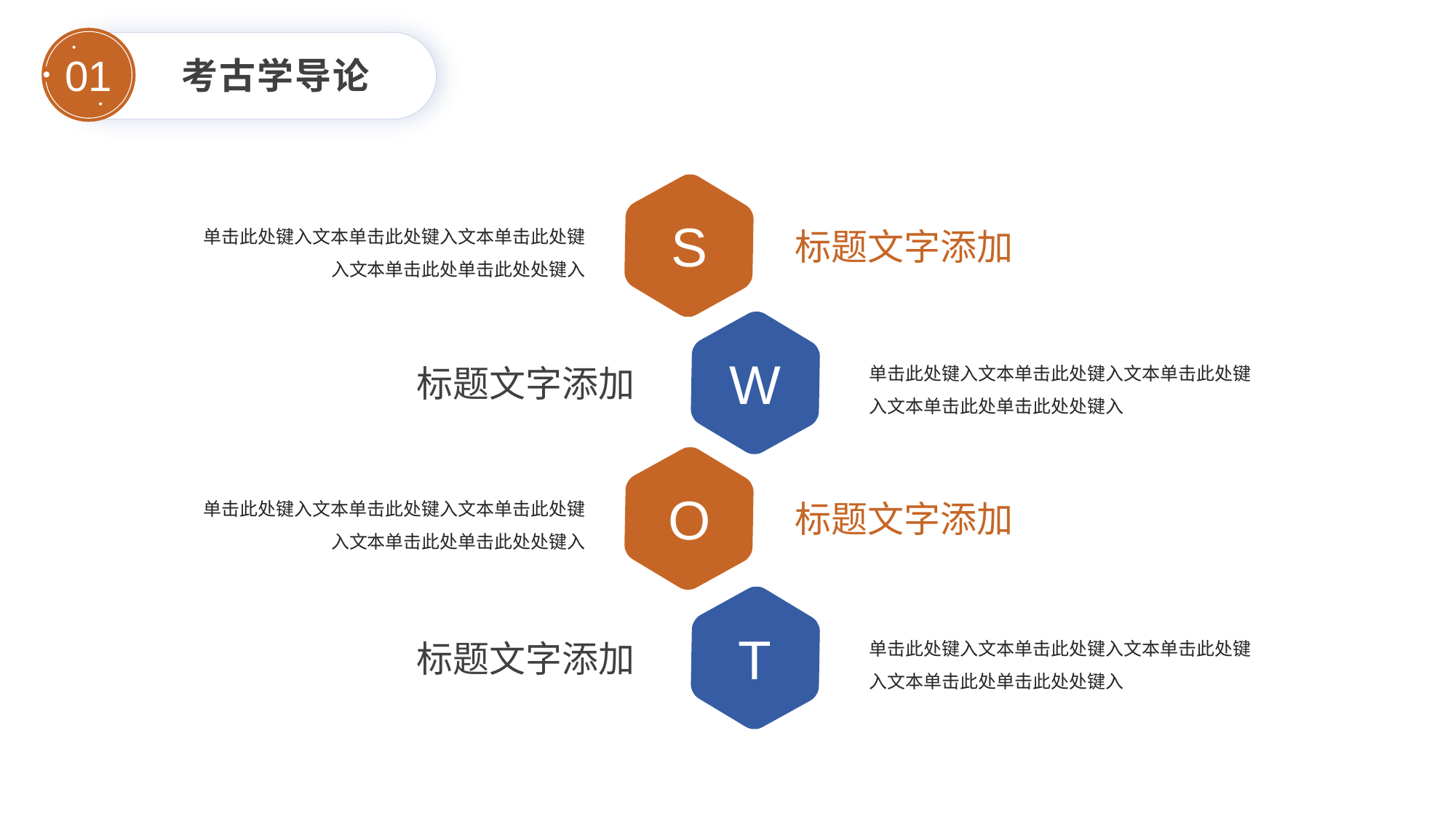

考古学导论
01

S
单击此处键入文本单击此处键入文本单击此处键
入文本单击此处单击此处处键入
标题文字添加

W
单击此处键入文本单击此处键入文本单击此处键
入文本单击此处单击此处处键入
标题文字添加

O
单击此处键入文本单击此处键入文本单击此处键
入文本单击此处单击此处处键入
标题文字添加

T
单击此处键入文本单击此处键入文本单击此处键
入文本单击此处单击此处处键入
标题文字添加